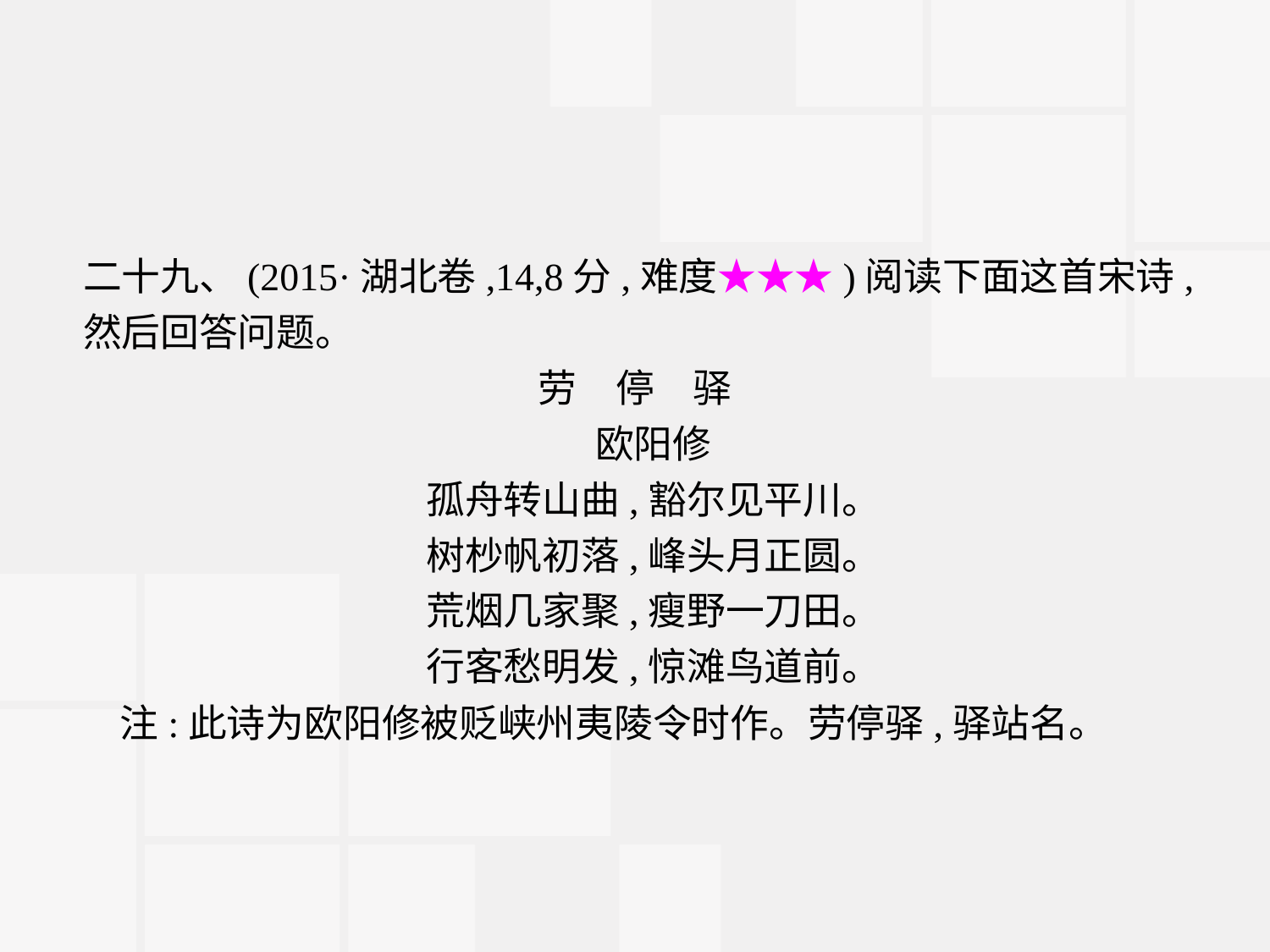

二十九、(2015·湖北卷,14,8分,难度★★★)阅读下面这首宋诗,然后回答问题。
劳　停　驿
欧阳修
孤舟转山曲,豁尔见平川。
树杪帆初落,峰头月正圆。
荒烟几家聚,瘦野一刀田。
行客愁明发,惊滩鸟道前。
注:此诗为欧阳修被贬峡州夷陵令时作。劳停驿,驿站名。